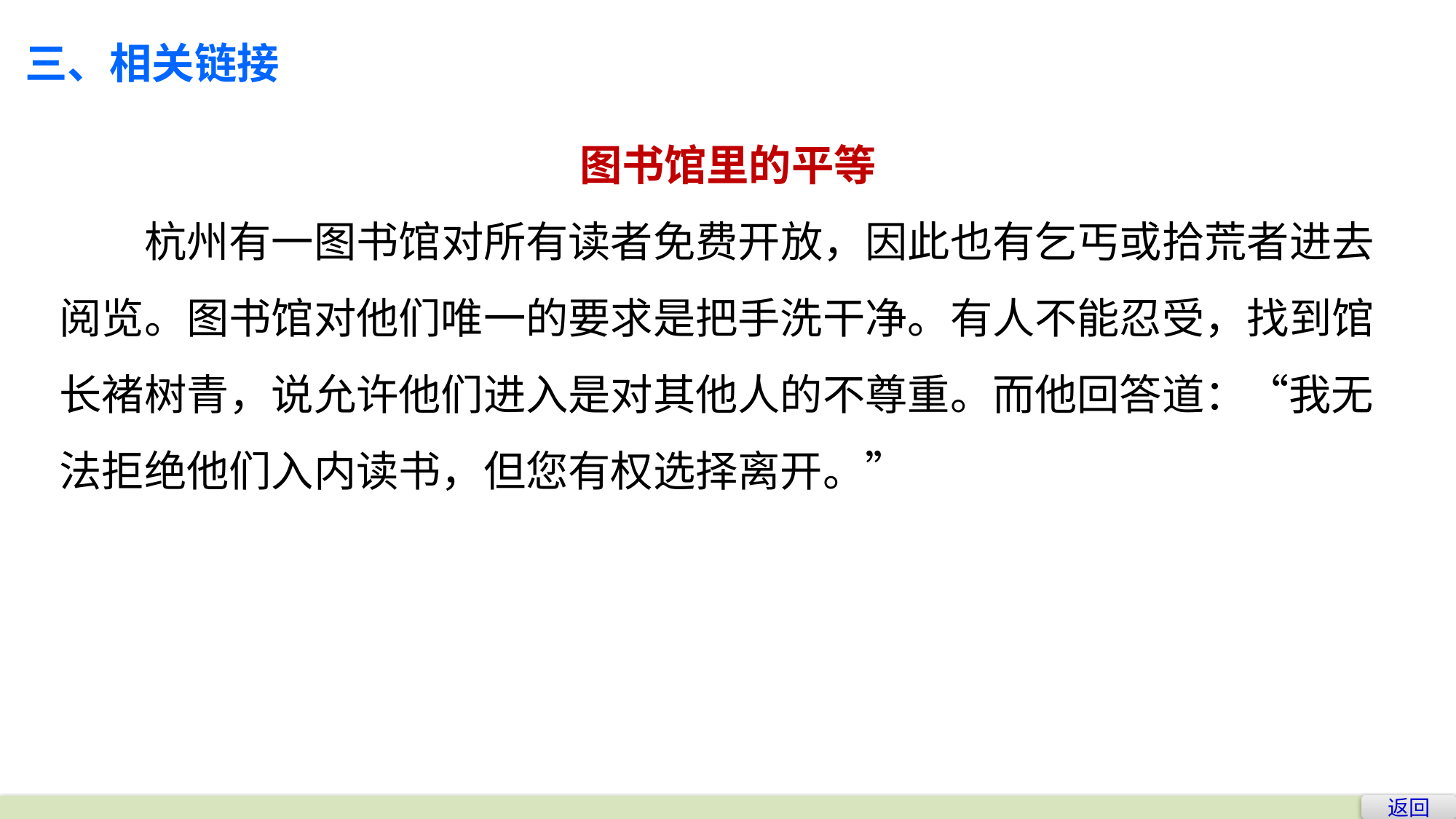

三、相关链接
图书馆里的平等
杭州有一图书馆对所有读者免费开放，因此也有乞丐或拾荒者进去阅览。图书馆对他们唯一的要求是把手洗干净。有人不能忍受，找到馆长褚树青，说允许他们进入是对其他人的不尊重。而他回答道：“我无法拒绝他们入内读书，但您有权选择离开。”
返回